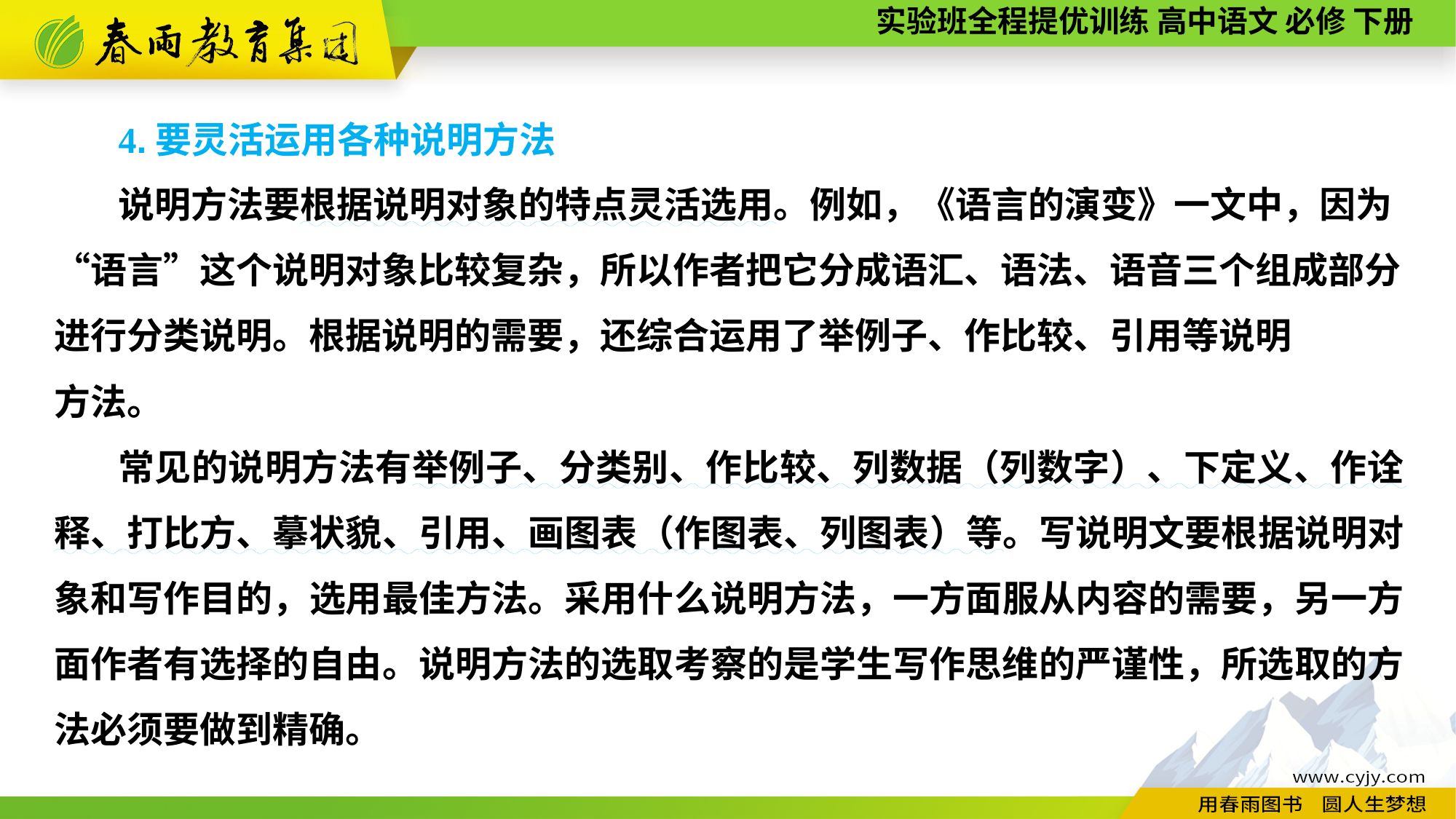

4.要灵活运用各种说明方法
说明方法要根据说明对象的特点灵活选用。例如，《语言的演变》一文中，因为“语言”这个说明对象比较复杂，所以作者把它分成语汇、语法、语音三个组成部分进行分类说明。根据说明的需要，还综合运用了举例子、作比较、引用等说明
方法。
常见的说明方法有举例子、分类别、作比较、列数据（列数字）、下定义、作诠释、打比方、摹状貌、引用、画图表（作图表、列图表）等。写说明文要根据说明对象和写作目的，选用最佳方法。采用什么说明方法，一方面服从内容的需要，另一方面作者有选择的自由。说明方法的选取考察的是学生写作思维的严谨性，所选取的方法必须要做到精确。